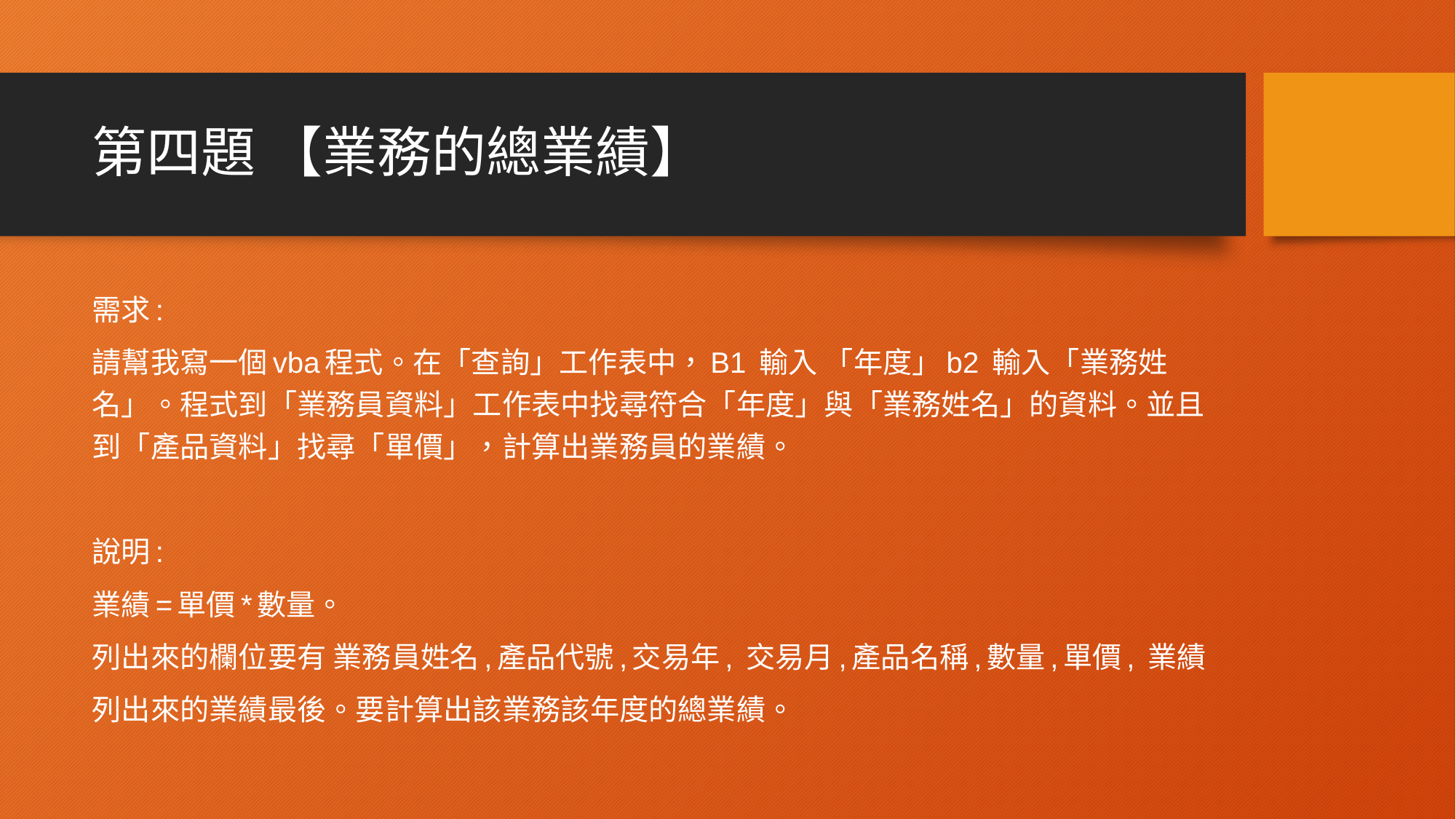

# 第四題 【業務的總業績】
需求:
請幫我寫一個vba程式。在「查詢」工作表中，B1 輸入 「年度」b2 輸入「業務姓名」。程式到「業務員資料」工作表中找尋符合「年度」與「業務姓名」的資料。並且到「產品資料」找尋「單價」，計算出業務員的業績。

說明:
業績=單價*數量。
列出來的欄位要有 業務員姓名,產品代號,交易年, 交易月,產品名稱,數量,單價, 業績
列出來的業績最後。要計算出該業務該年度的總業績。